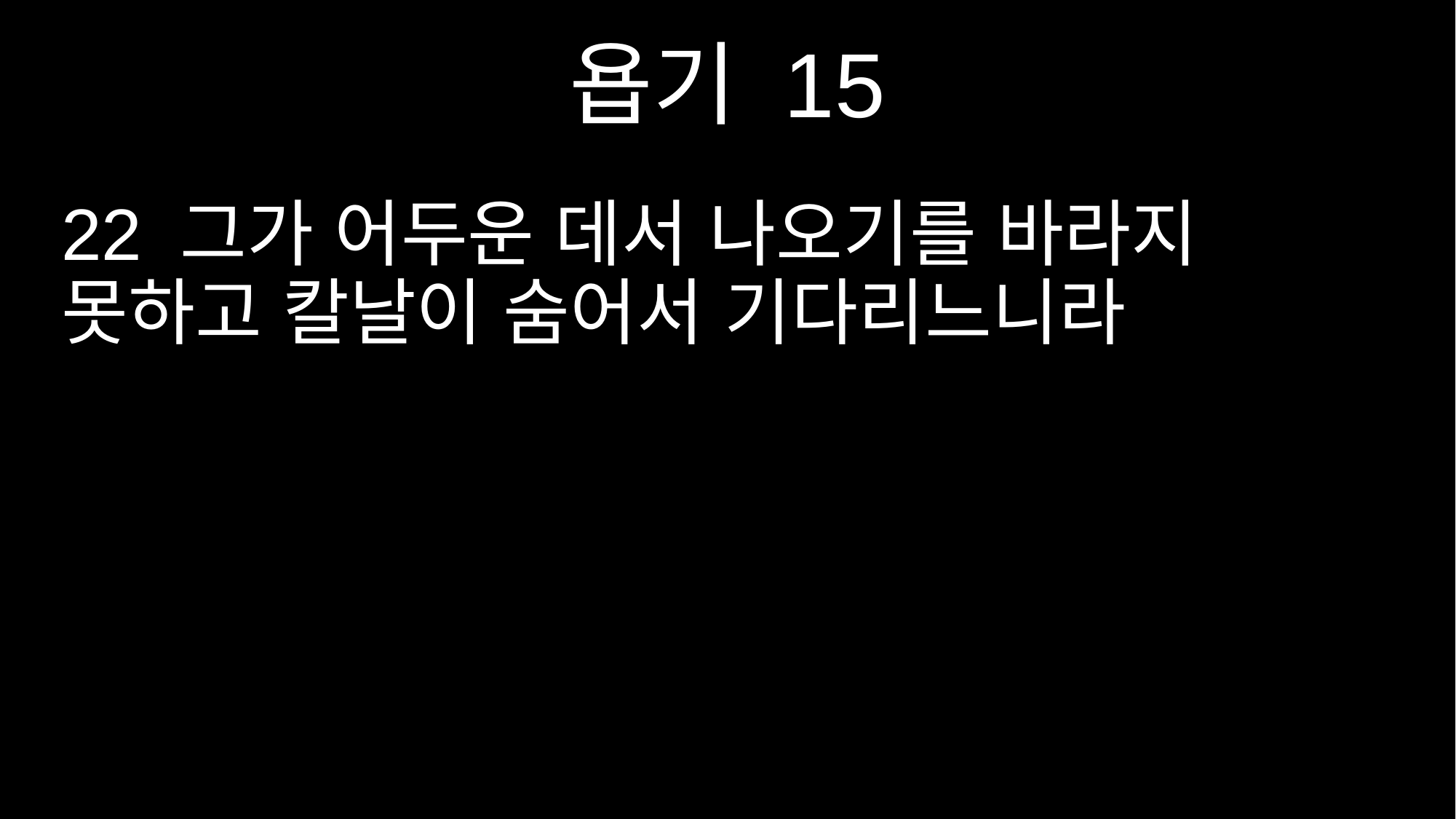

욥기 15
22 그가 어두운 데서 나오기를 바라지 못하고 칼날이 숨어서 기다리느니라